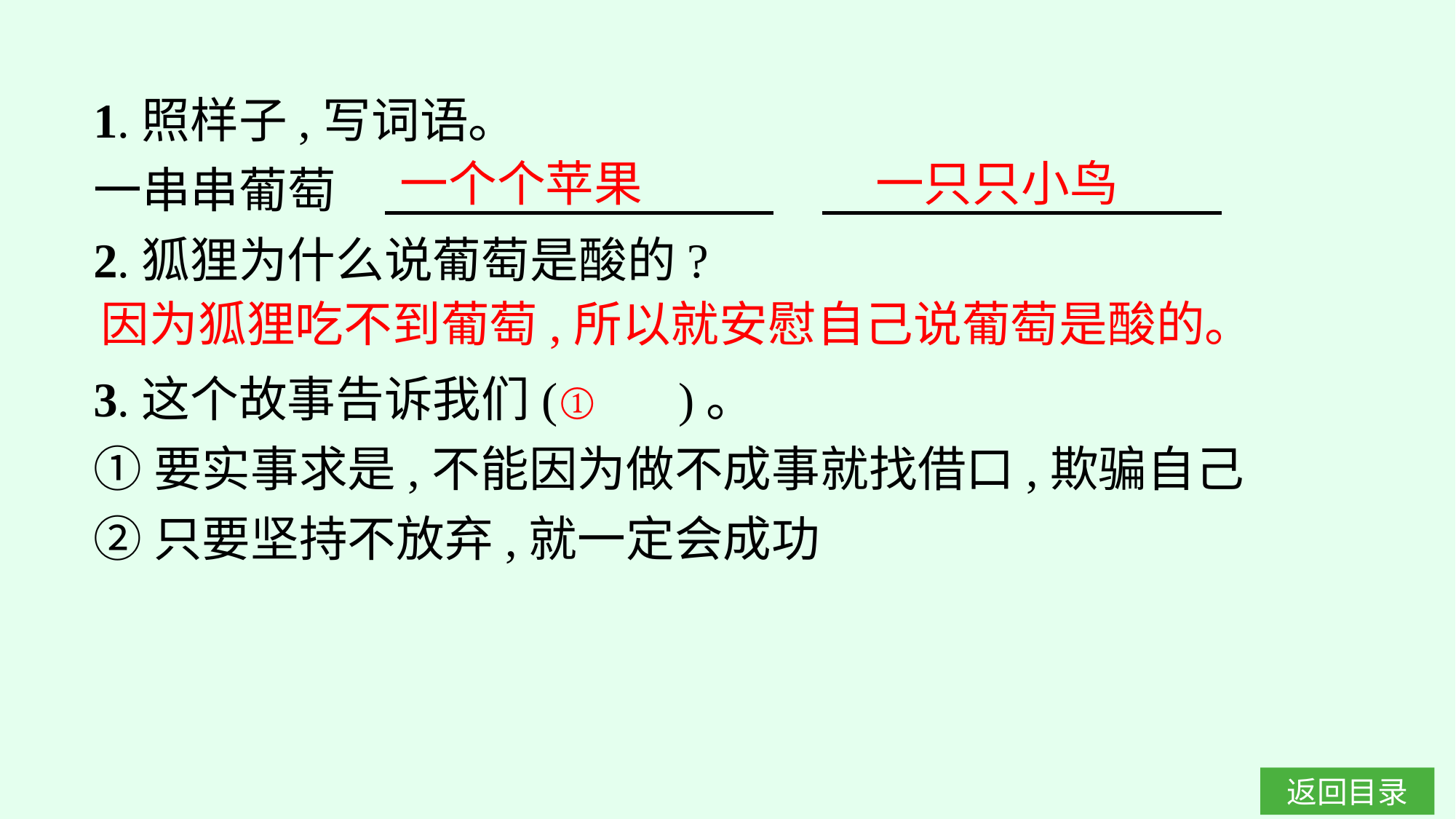

1.照样子,写词语。
一串串葡萄
2.狐狸为什么说葡萄是酸的?

3.这个故事告诉我们(　　)。
①要实事求是,不能因为做不成事就找借口,欺骗自己
②只要坚持不放弃,就一定会成功
一个个苹果
一只只小鸟
因为狐狸吃不到葡萄,所以就安慰自己说葡萄是酸的。
①